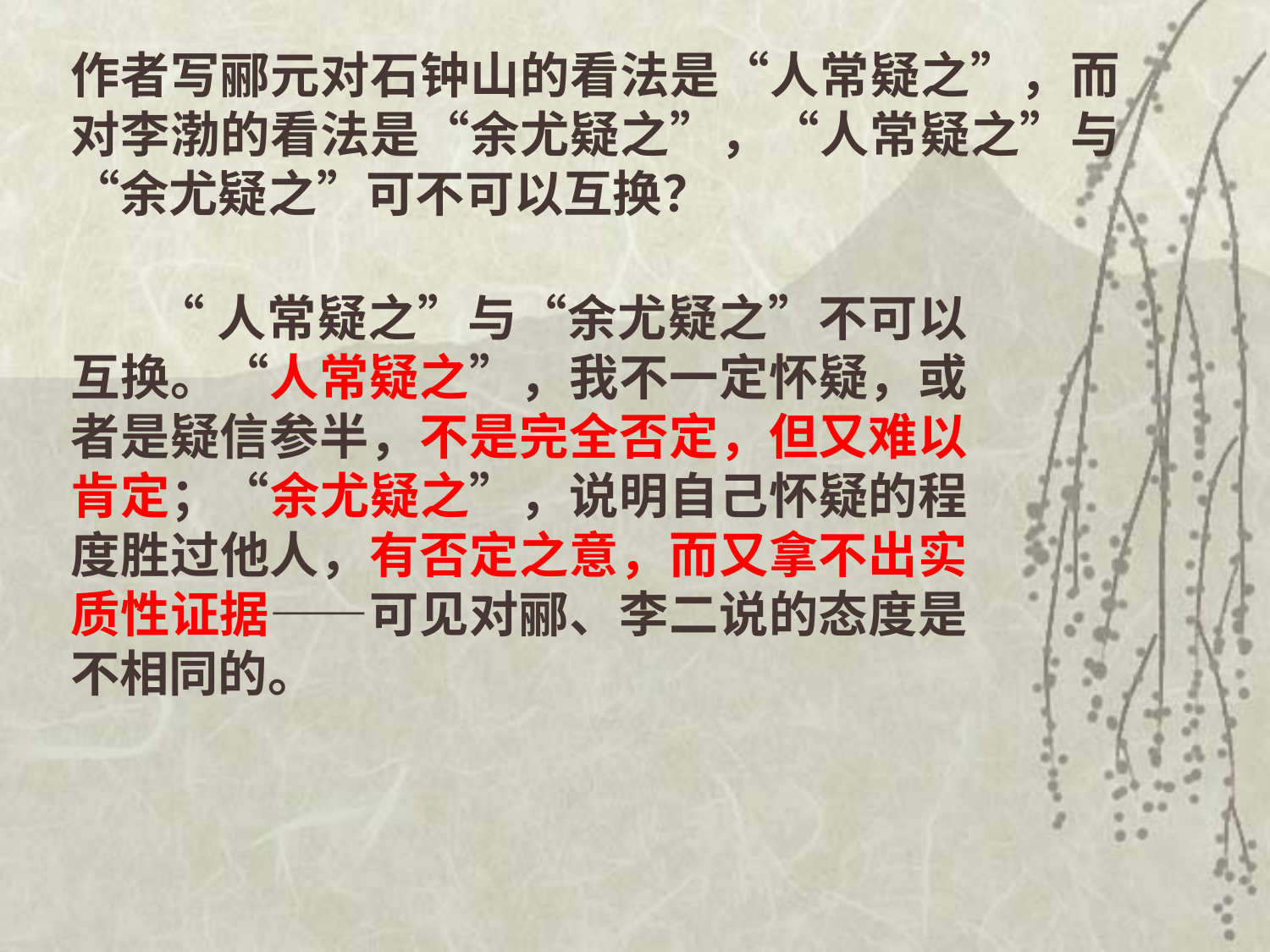

作者写郦元对石钟山的看法是“人常疑之”，而对李渤的看法是“余尤疑之”，“人常疑之”与“余尤疑之”可不可以互换？
       “人常疑之”与“余尤疑之”不可以互换。“人常疑之”，我不一定怀疑，或者是疑信参半，不是完全否定，但又难以肯定；“余尤疑之”，说明自己怀疑的程度胜过他人，有否定之意，而又拿不出实质性证据——可见对郦、李二说的态度是不相同的。